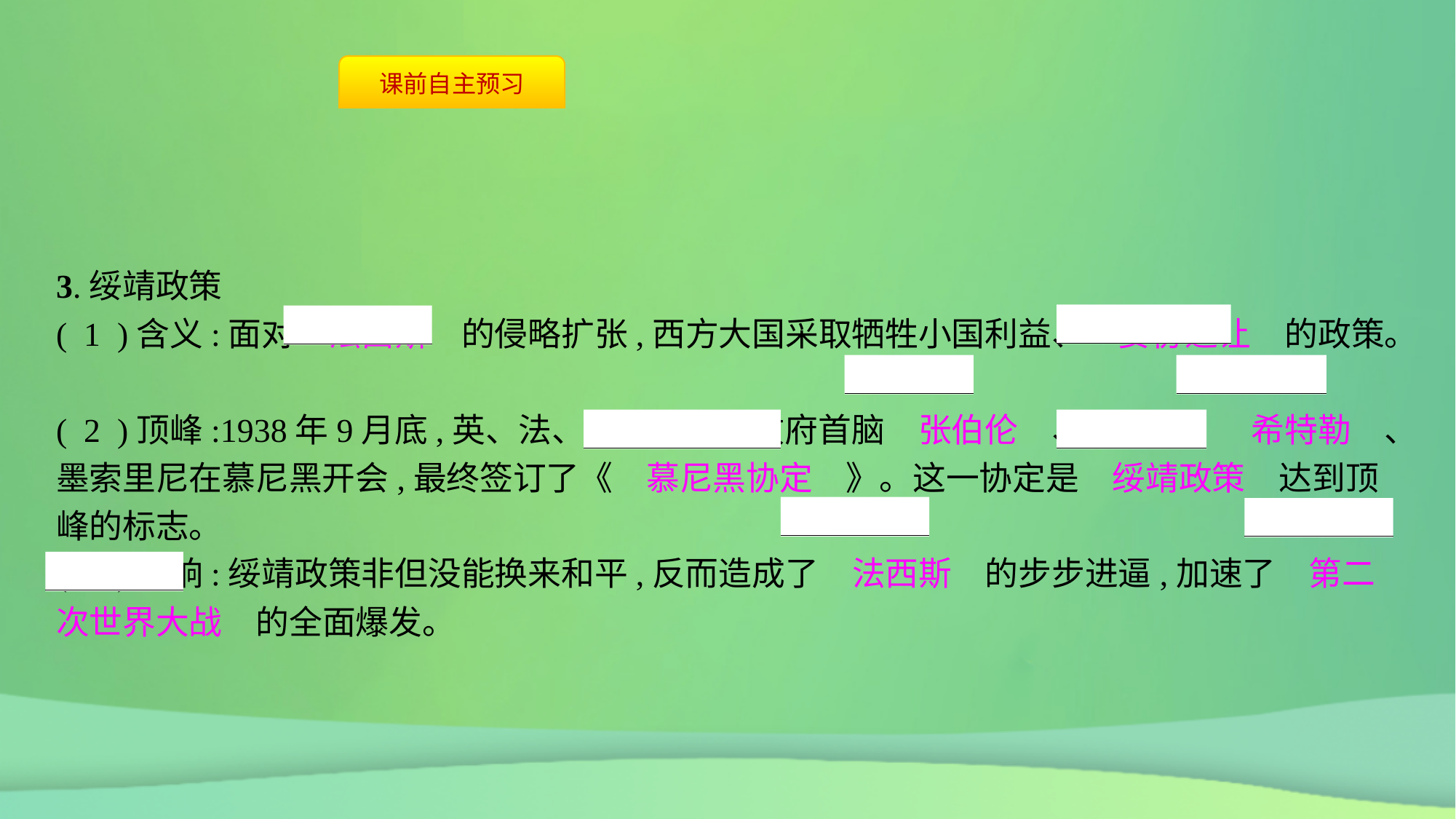

3.绥靖政策
(  1  )含义:面对　法西斯　的侵略扩张,西方大国采取牺牲小国利益、　妥协退让　的政策。
(  2  )顶峰:1938年9月底,英、法、德、意四国政府首脑　张伯伦　、达拉第、　希特勒　、墨索里尼在慕尼黑开会,最终签订了《　慕尼黑协定　》。这一协定是　绥靖政策　达到顶峰的标志。
(  3  )影响:绥靖政策非但没能换来和平,反而造成了　法西斯　的步步进逼,加速了　第二次世界大战　的全面爆发。